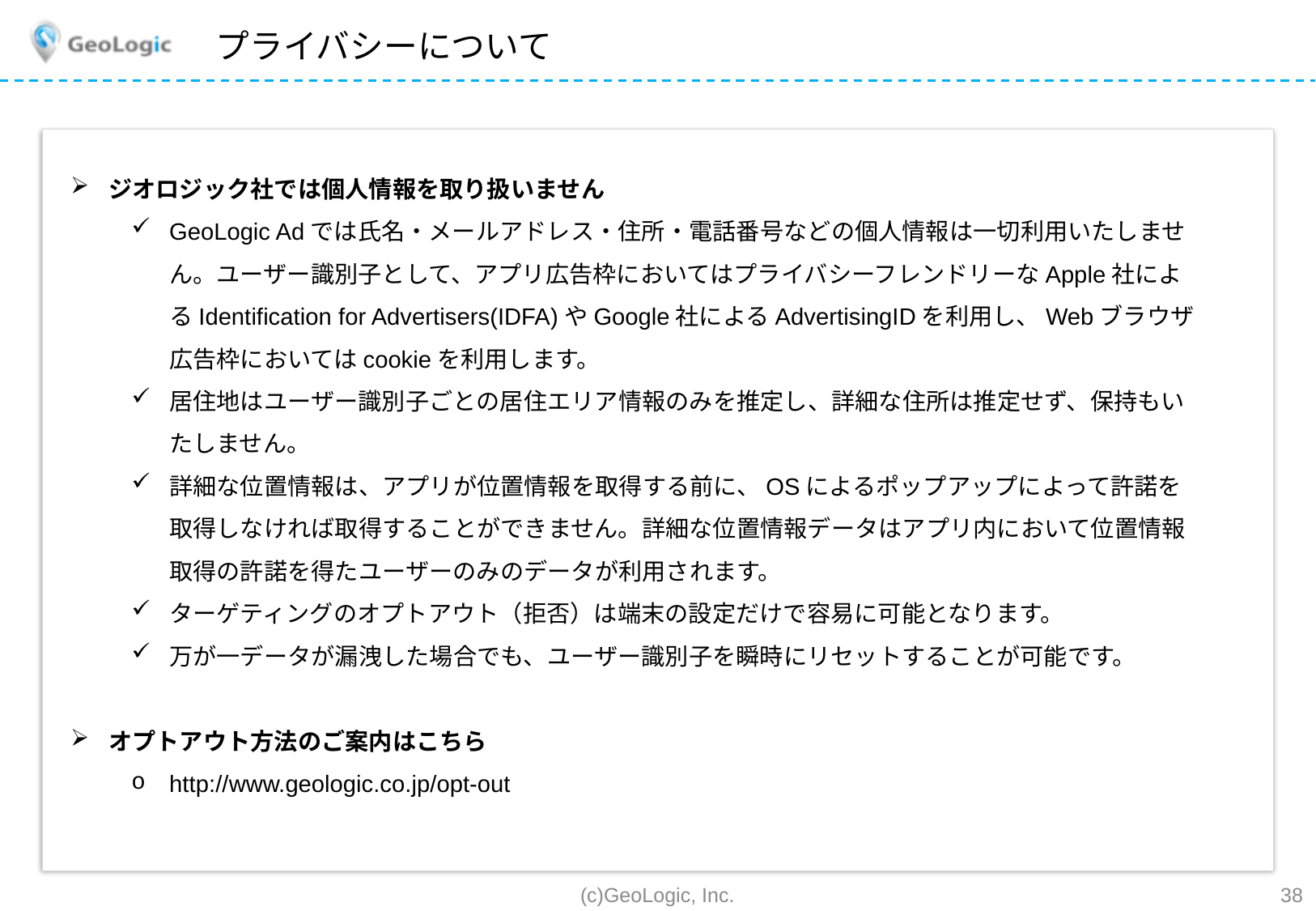

# プライバシーについて
ジオロジック社では個人情報を取り扱いません
GeoLogic Adでは氏名・メールアドレス・住所・電話番号などの個人情報は一切利用いたしません。ユーザー識別子として、アプリ広告枠においてはプライバシーフレンドリーなApple社によるIdentification for Advertisers(IDFA)やGoogle社によるAdvertisingIDを利用し、Webブラウザ広告枠においてはcookieを利用します。
居住地はユーザー識別子ごとの居住エリア情報のみを推定し、詳細な住所は推定せず、保持もいたしません。
詳細な位置情報は、アプリが位置情報を取得する前に、OSによるポップアップによって許諾を取得しなければ取得することができません。詳細な位置情報データはアプリ内において位置情報取得の許諾を得たユーザーのみのデータが利用されます。
ターゲティングのオプトアウト（拒否）は端末の設定だけで容易に可能となります。
万が一データが漏洩した場合でも、ユーザー識別子を瞬時にリセットすることが可能です。

オプトアウト方法のご案内はこちら
http://www.geologic.co.jp/opt-out

(c)GeoLogic, Inc.
38